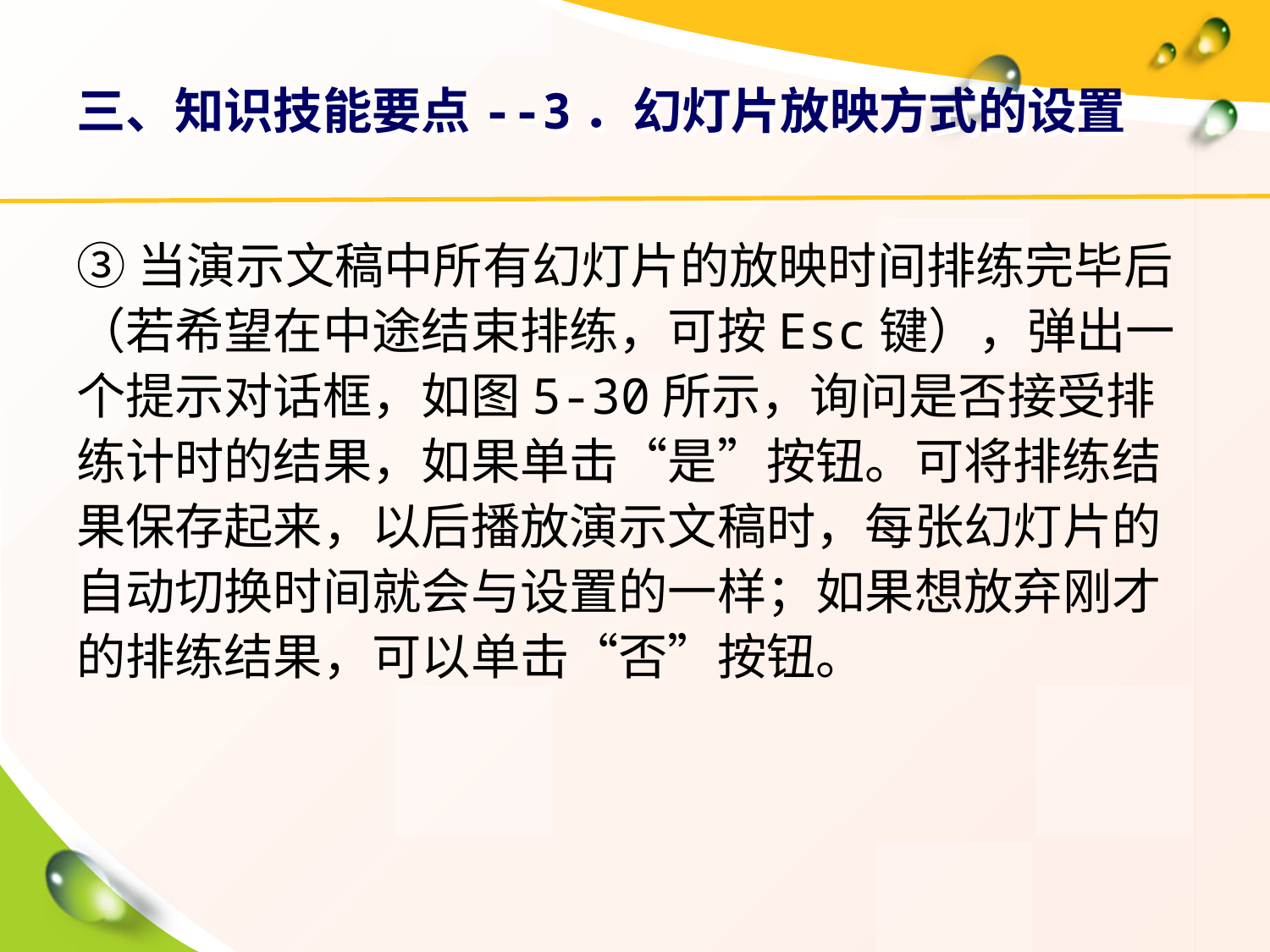

# 三、知识技能要点--3．幻灯片放映方式的设置
③当演示文稿中所有幻灯片的放映时间排练完毕后（若希望在中途结束排练，可按Esc键），弹出一个提示对话框，如图5-30所示，询问是否接受排练计时的结果，如果单击“是”按钮。可将排练结果保存起来，以后播放演示文稿时，每张幻灯片的自动切换时间就会与设置的一样；如果想放弃刚才的排练结果，可以单击“否”按钮。